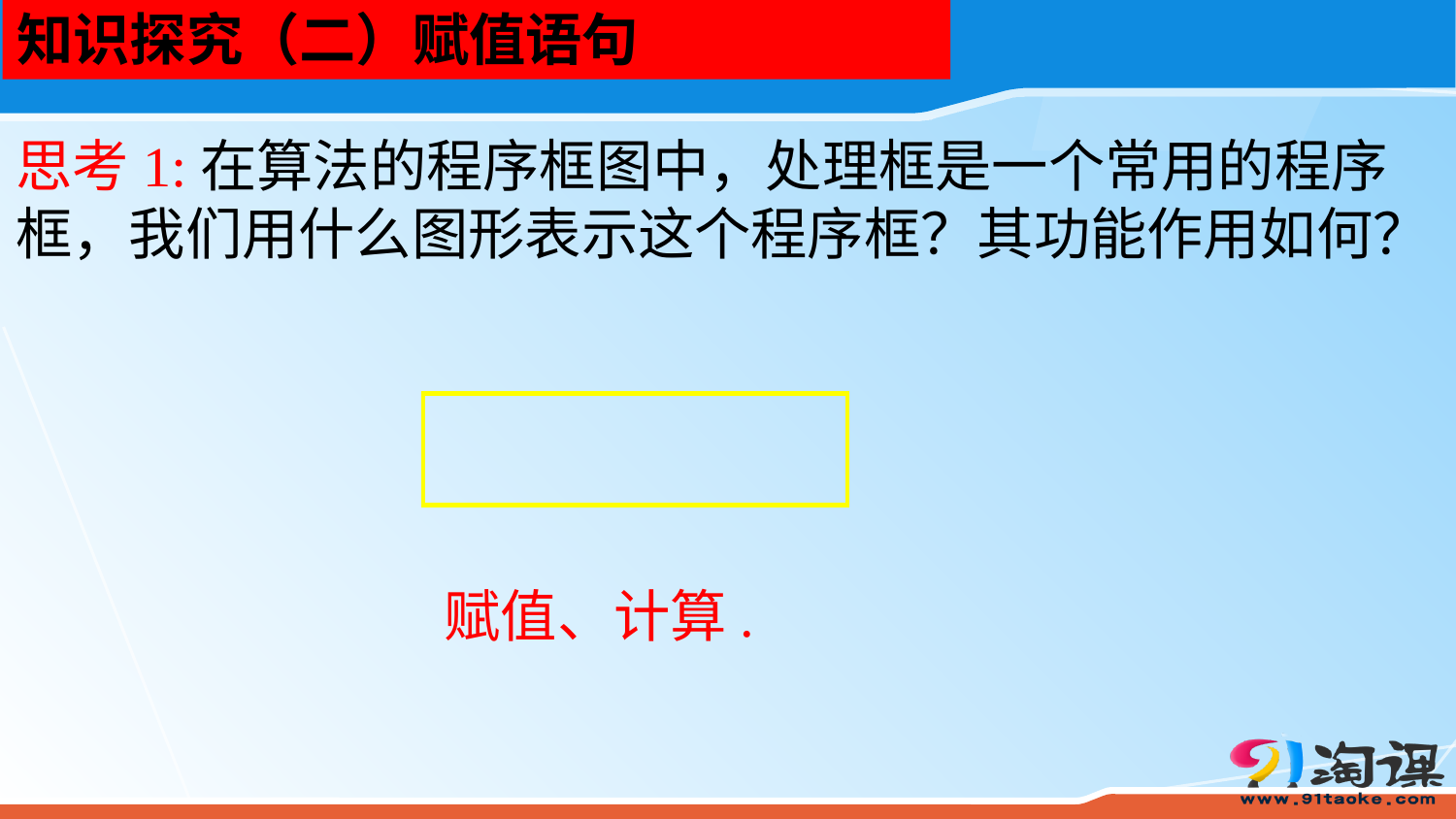

知识探究（二）赋值语句
思考1:在算法的程序框图中，处理框是一个常用的程序框，我们用什么图形表示这个程序框？其功能作用如何？

赋值、计算.